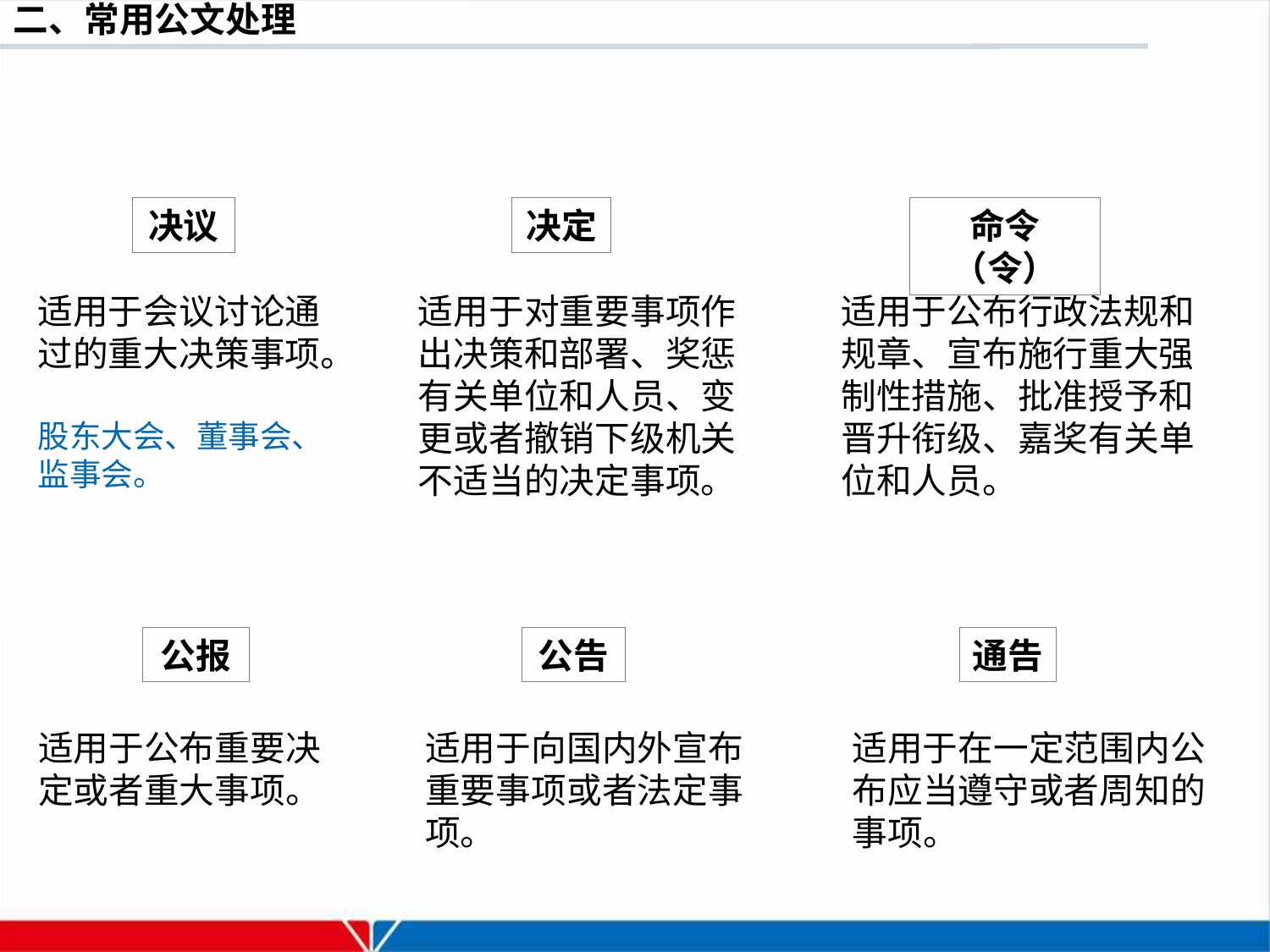

决议
决定
命令（令）
适用于会议讨论通过的重大决策事项。

股东大会、董事会、监事会。
适用于对重要事项作出决策和部署、奖惩有关单位和人员、变更或者撤销下级机关不适当的决定事项。
适用于公布行政法规和规章、宣布施行重大强制性措施、批准授予和晋升衔级、嘉奖有关单位和人员。
公报
公告
通告
适用于公布重要决定或者重大事项。
适用于向国内外宣布重要事项或者法定事项。
适用于在一定范围内公布应当遵守或者周知的事项。